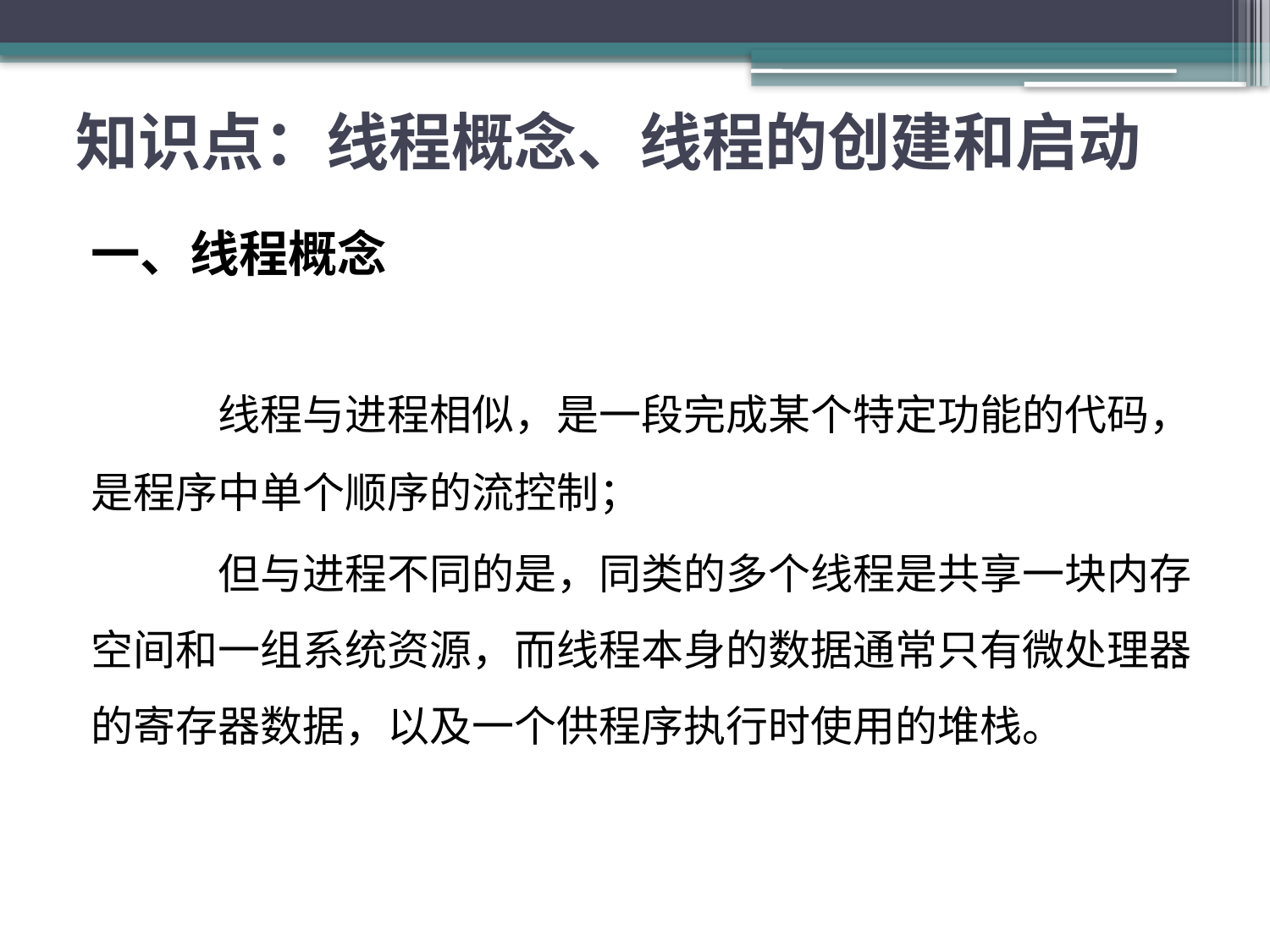

# 知识点：线程概念、线程的创建和启动
一、线程概念

	线程与进程相似，是一段完成某个特定功能的代码，是程序中单个顺序的流控制；
	但与进程不同的是，同类的多个线程是共享一块内存空间和一组系统资源，而线程本身的数据通常只有微处理器的寄存器数据，以及一个供程序执行时使用的堆栈。